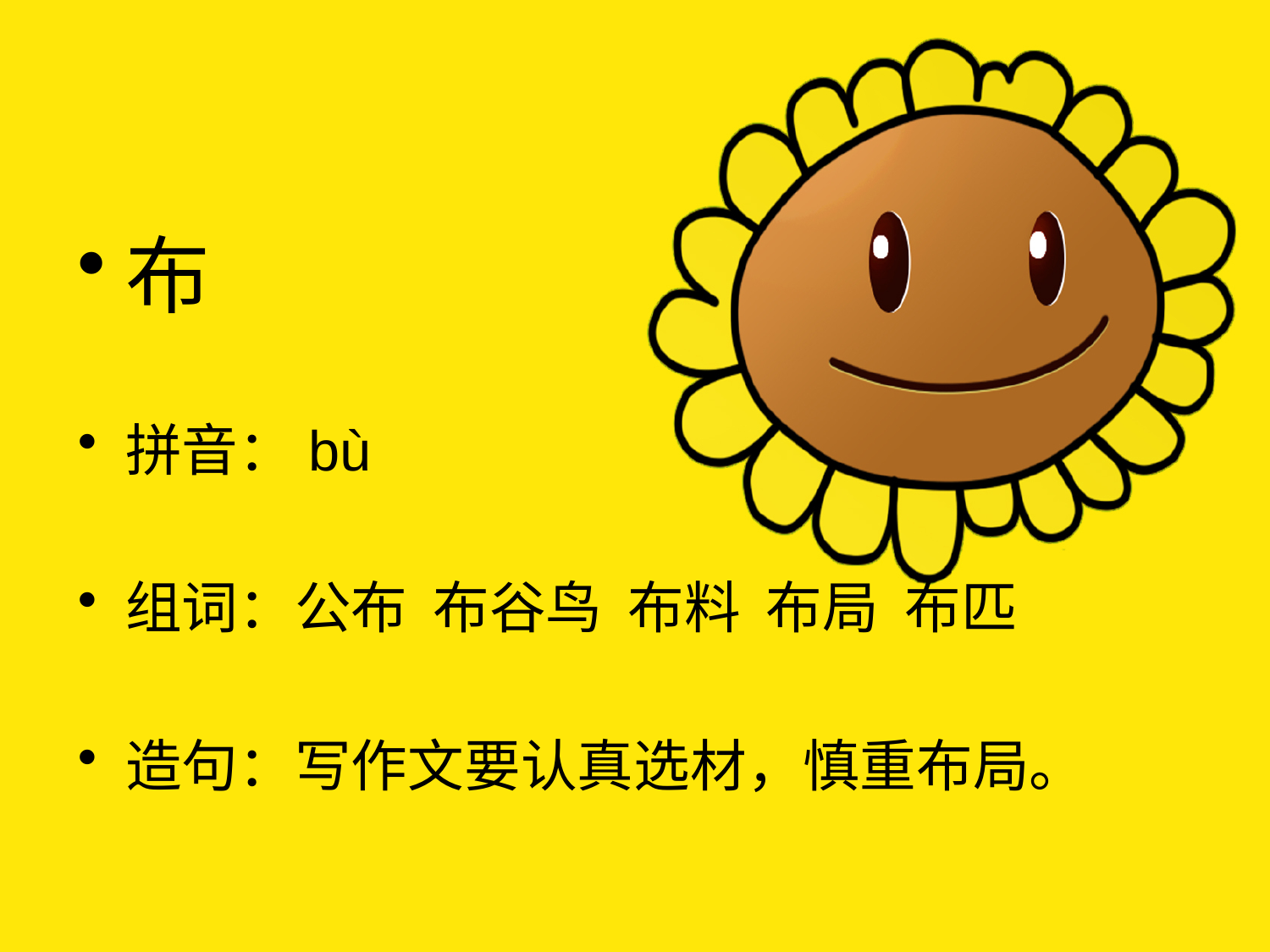

#
布

拼音：bù

组词：公布  布谷鸟  布料  布局  布匹

造句：写作文要认真选材，慎重布局。